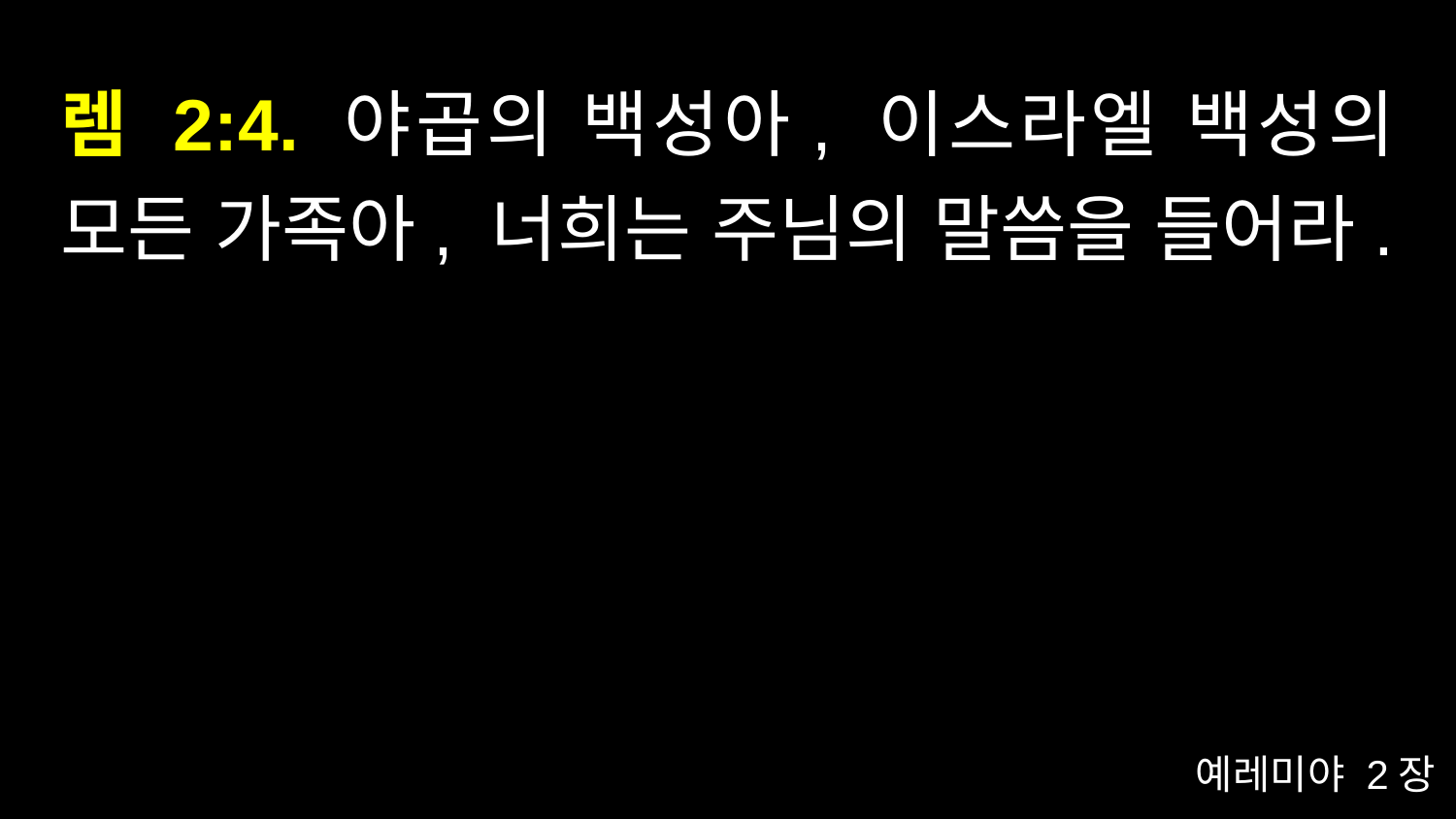

# 렘 2:4. 야곱의 백성아, 이스라엘 백성의 모든 가족아, 너희는 주님의 말씀을 들어라.
예레미야 2장